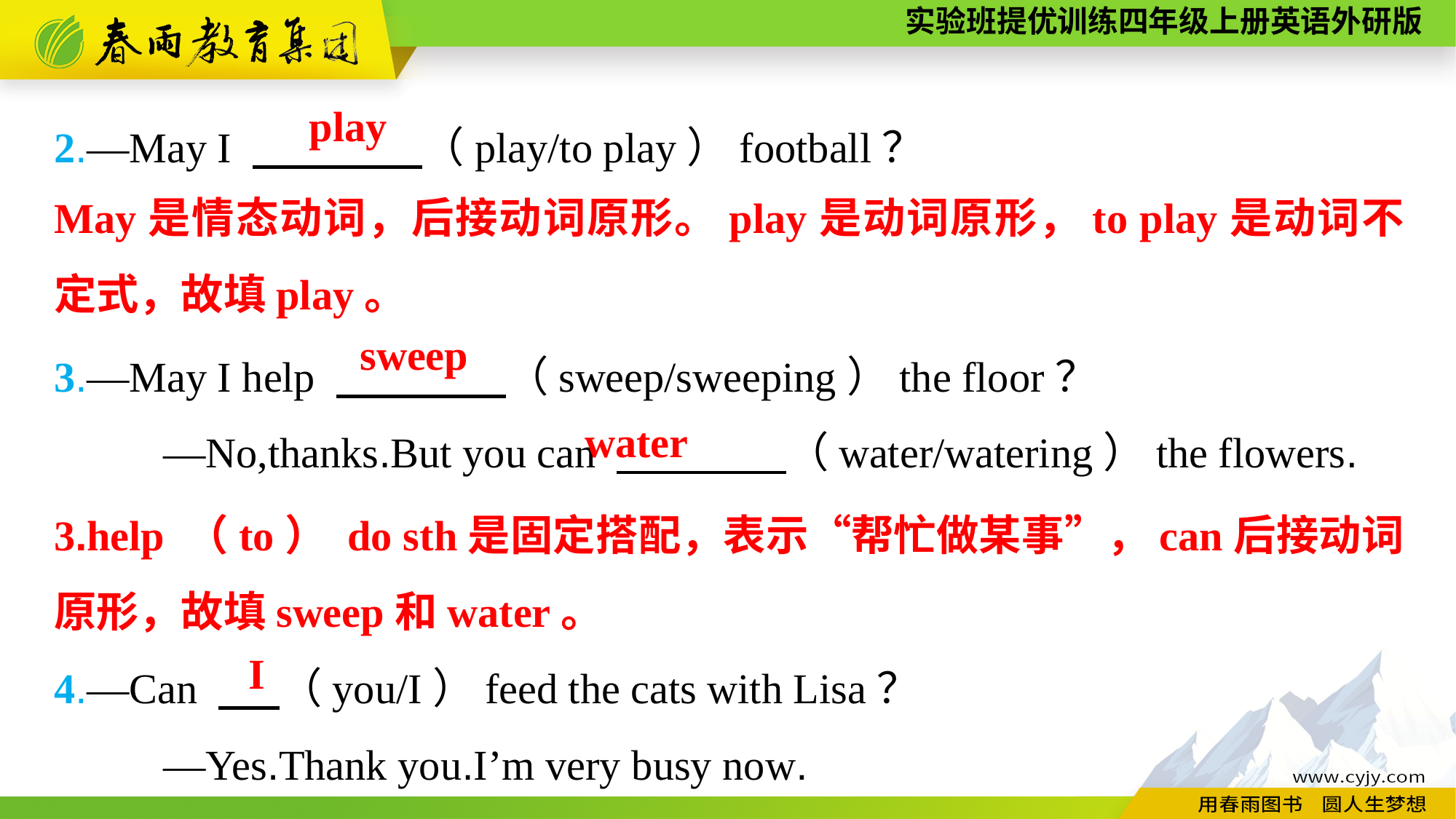

2.—May I 　　　　（play/to play）football？

3.—May I help 　　　　（sweep/sweeping）the floor？
	—No,thanks.But you can 　　　　（water/watering）the flowers.
play
May是情态动词，后接动词原形。play是动词原形，to play是动词不定式，故填play。
sweep
water
3.help （to） do sth是固定搭配，表示“帮忙做某事”，can后接动词原形，故填sweep和water。
4.—Can 　  （you/I）feed the cats with Lisa？
	—Yes.Thank you.I’m very busy now.
I